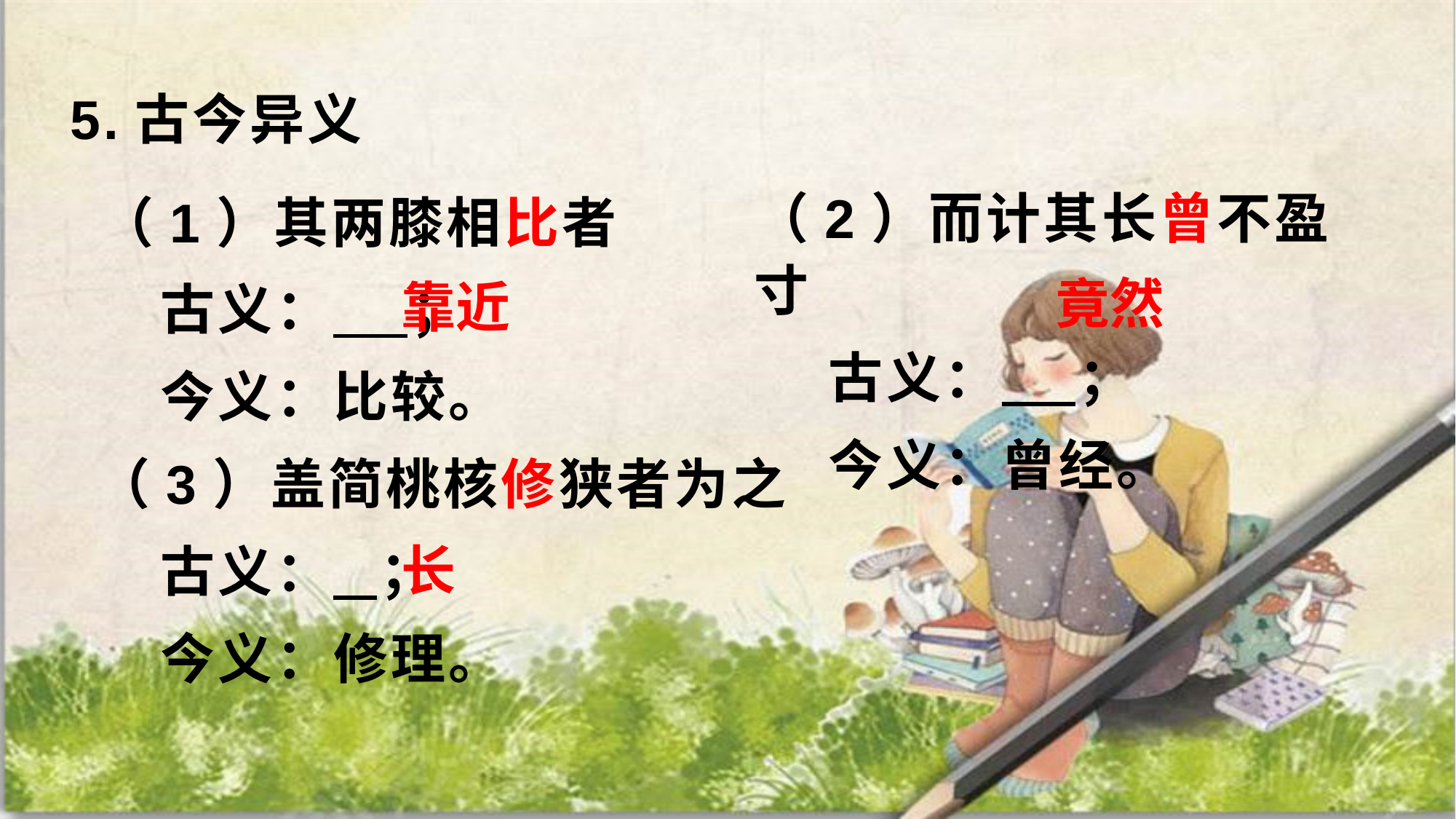

5.古今异义
 （1）其两膝相比者
     古义：     ；
     今义：比较。
 （3）盖简桃核修狭者为之
     古义：   ；
     今义：修理。
（2）而计其长曾不盈寸
    古义：     ；
    今义：曾经。
竟然
靠近
长